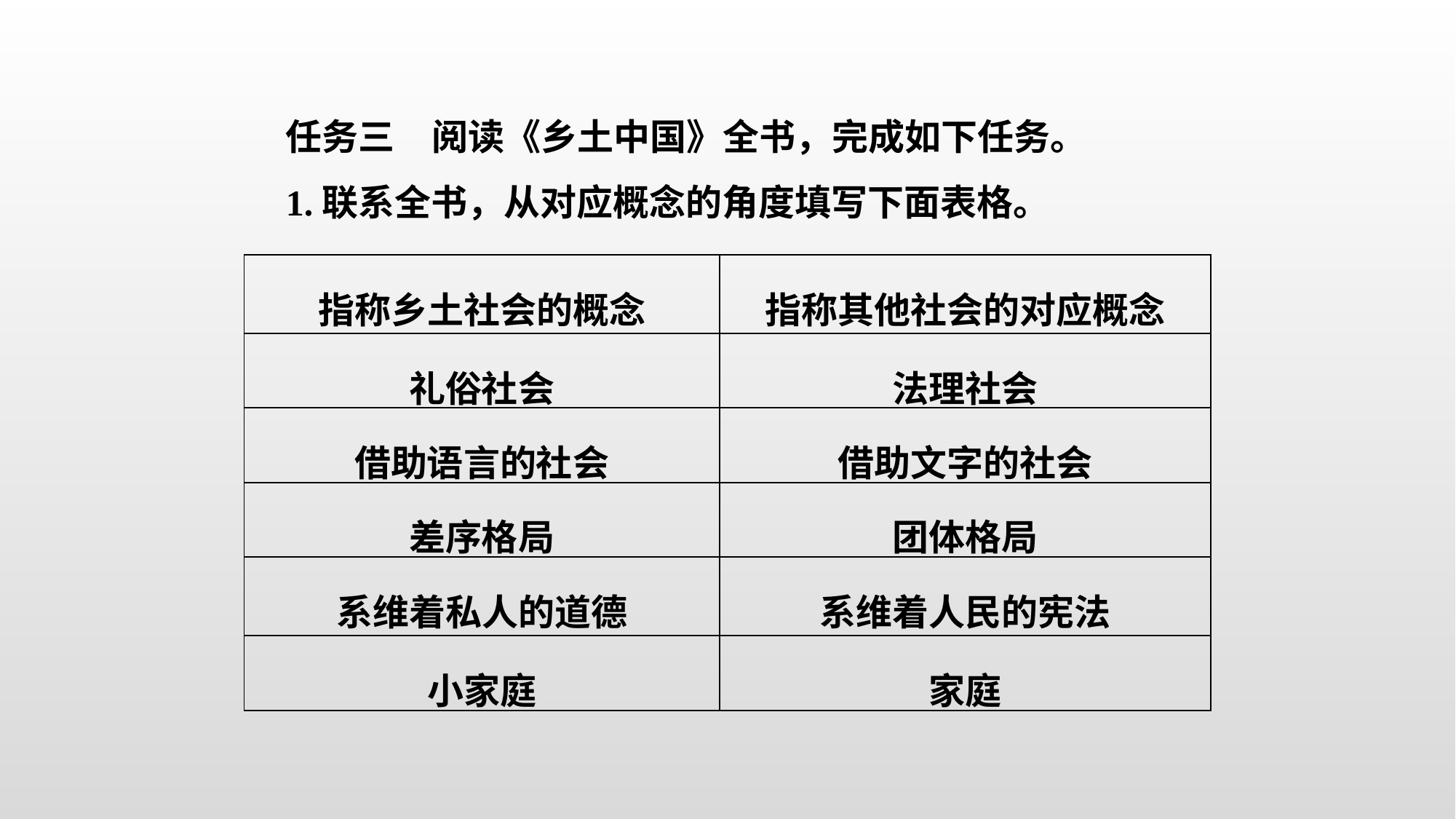

任务三　阅读《乡土中国》全书，完成如下任务。
1.联系全书，从对应概念的角度填写下面表格。
| 指称乡土社会的概念 | 指称其他社会的对应概念 |
| --- | --- |
| 礼俗社会 | 法理社会 |
| 借助语言的社会 | 借助文字的社会 |
| 差序格局 | 团体格局 |
| 系维着私人的道德 | 系维着人民的宪法 |
| 小家庭 | 家庭 |